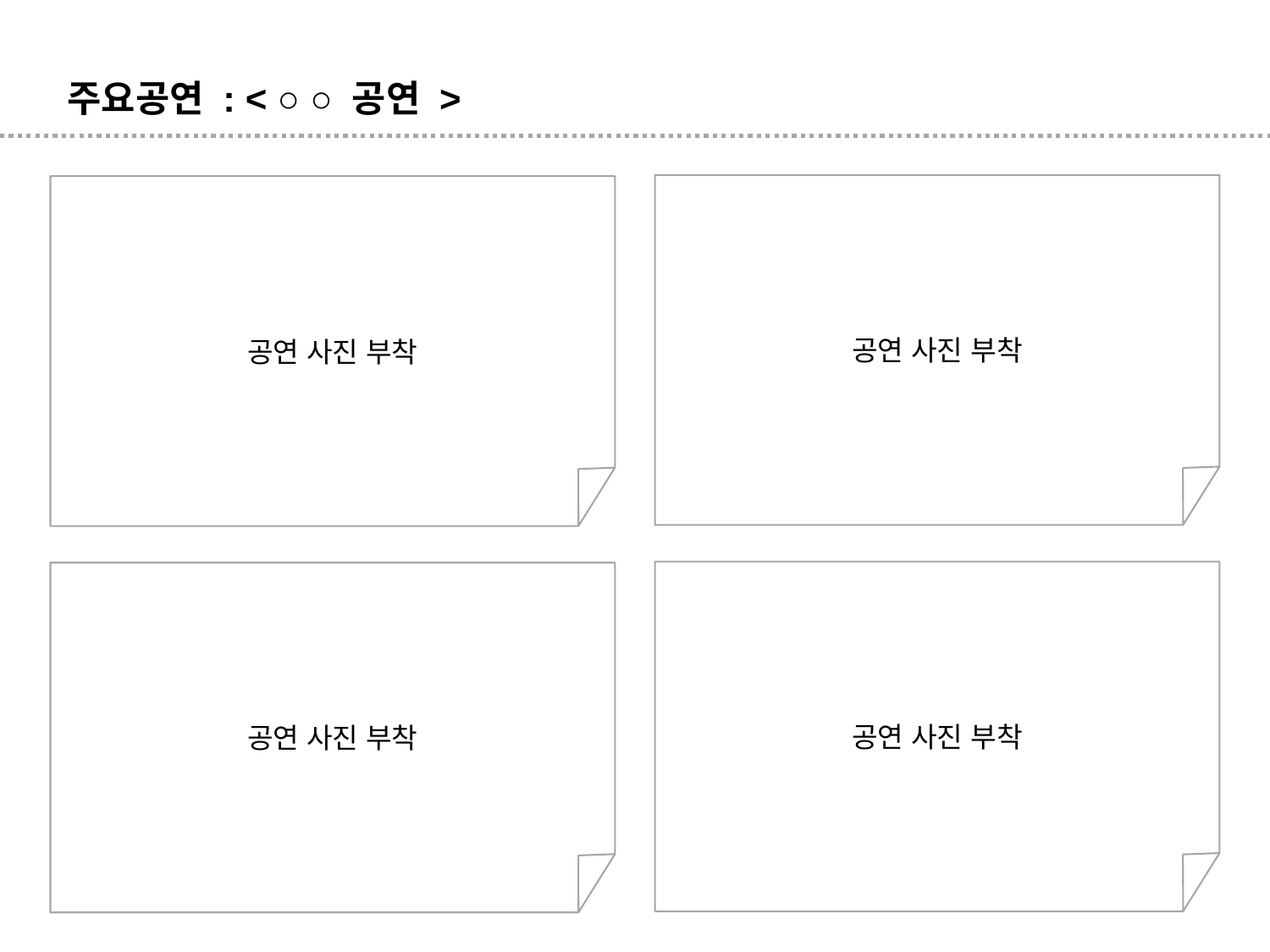

주요공연 : < ○ ○ 공연 >
공연 사진 부착
공연 사진 부착
공연 사진 부착
공연 사진 부착